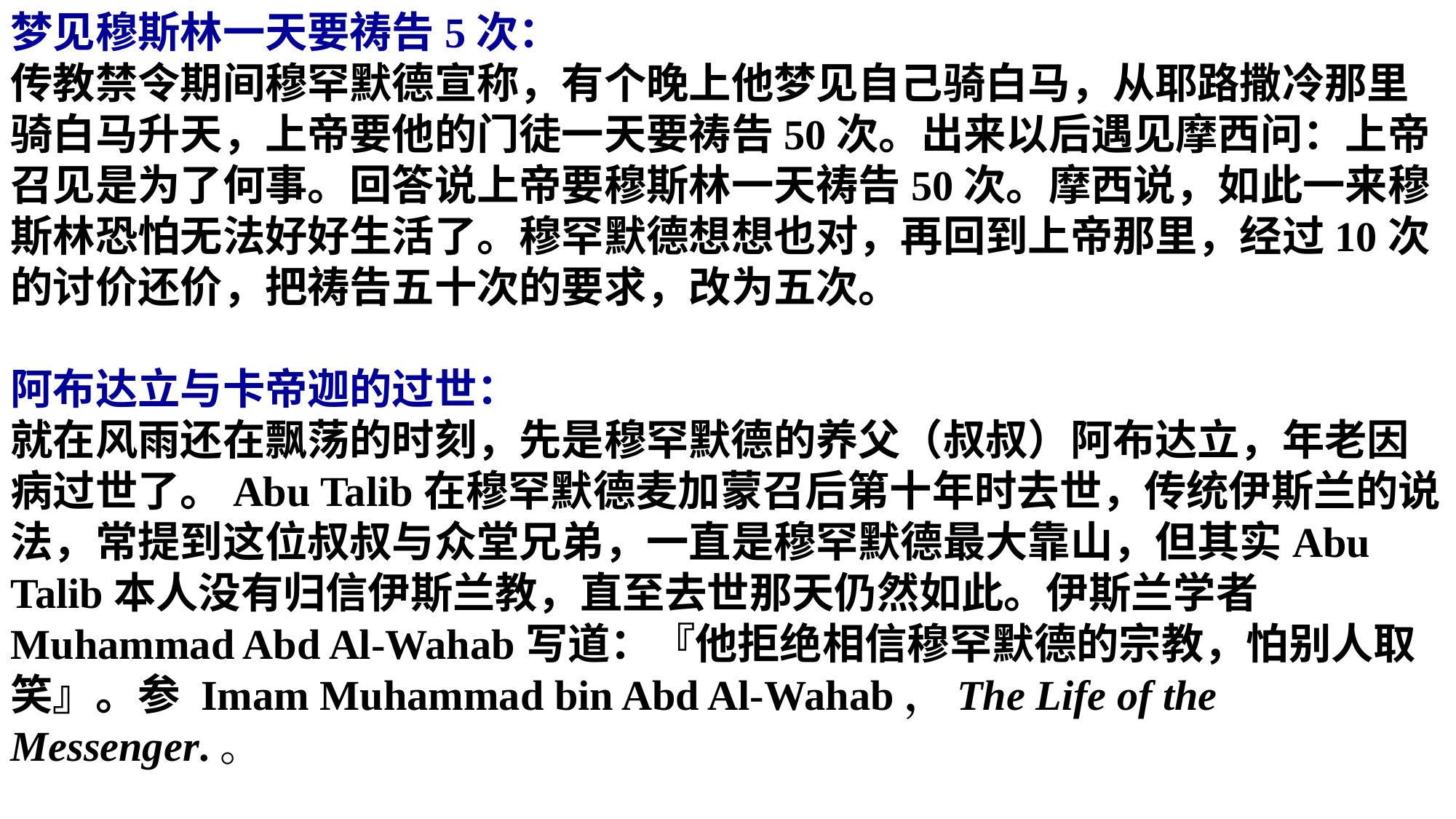

梦见穆斯林一天要祷告5次：
传教禁令期间穆罕默德宣称，有个晚上他梦见自己骑白马，从耶路撒冷那里骑白马升天，上帝要他的门徒一天要祷告50次。出来以后遇见摩西问：上帝召见是为了何事。回答说上帝要穆斯林一天祷告50次。摩西说，如此一来穆斯林恐怕无法好好生活了。穆罕默德想想也对，再回到上帝那里，经过10次的讨价还价，把祷告五十次的要求，改为五次。

阿布达立与卡帝迦的过世：
就在风雨还在飘荡的时刻，先是穆罕默德的养父（叔叔）阿布达立，年老因病过世了。Abu Talib在穆罕默德麦加蒙召后第十年时去世，传统伊斯兰的说法，常提到这位叔叔与众堂兄弟，一直是穆罕默德最大靠山，但其实Abu Talib本人没有归信伊斯兰教，直至去世那天仍然如此。伊斯兰学者Muhammad Abd Al-Wahab写道：『他拒绝相信穆罕默德的宗教，怕别人取笑』。参 Imam Muhammad bin Abd Al-Wahab，The Life of the Messenger.。